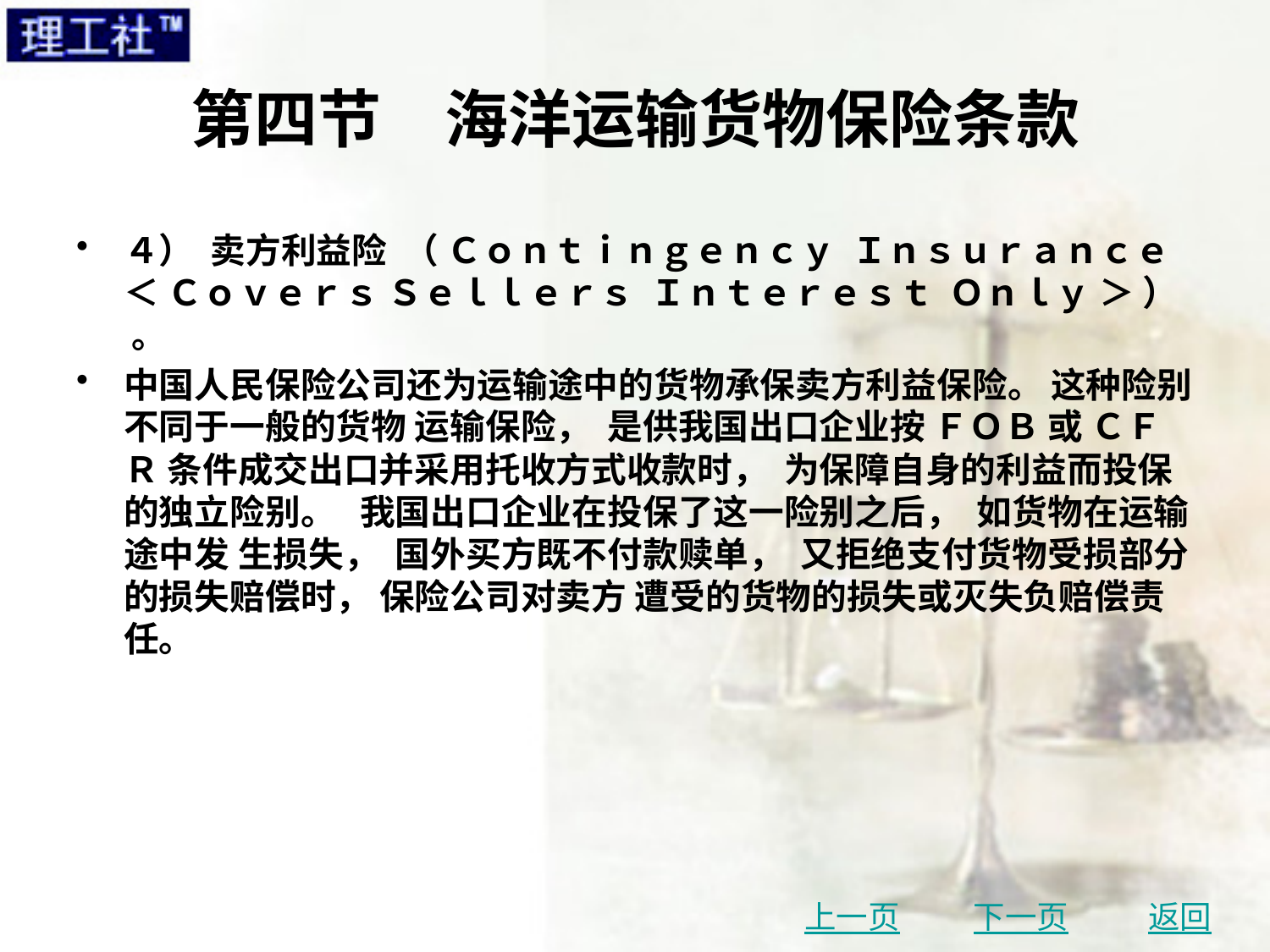

# 第四节　海洋运输货物保险条款
４）  卖方利益险  （ Ｃｏｎｔｉｎｇｅｎｃｙ  Ｉｎｓｕｒａｎｃｅ ＜ Ｃｏｖｅｒｓ Ｓｅｌｌｅｒｓ  Ｉｎｔｅｒｅｓｔ  Ｏｎｌｙ ＞ ） 。
中国人民保险公司还为运输途中的货物承保卖方利益保险。 这种险别不同于一般的货物 运输保险，  是供我国出口企业按 ＦＯＢ 或 ＣＦＲ 条件成交出口并采用托收方式收款时，  为保障自身的利益而投保的独立险别。   我国出口企业在投保了这一险别之后，  如货物在运输途中发 生损失，  国外买方既不付款赎单，  又拒绝支付货物受损部分的损失赔偿时， 保险公司对卖方 遭受的货物的损失或灭失负赔偿责任。

上一页
下一页
返回